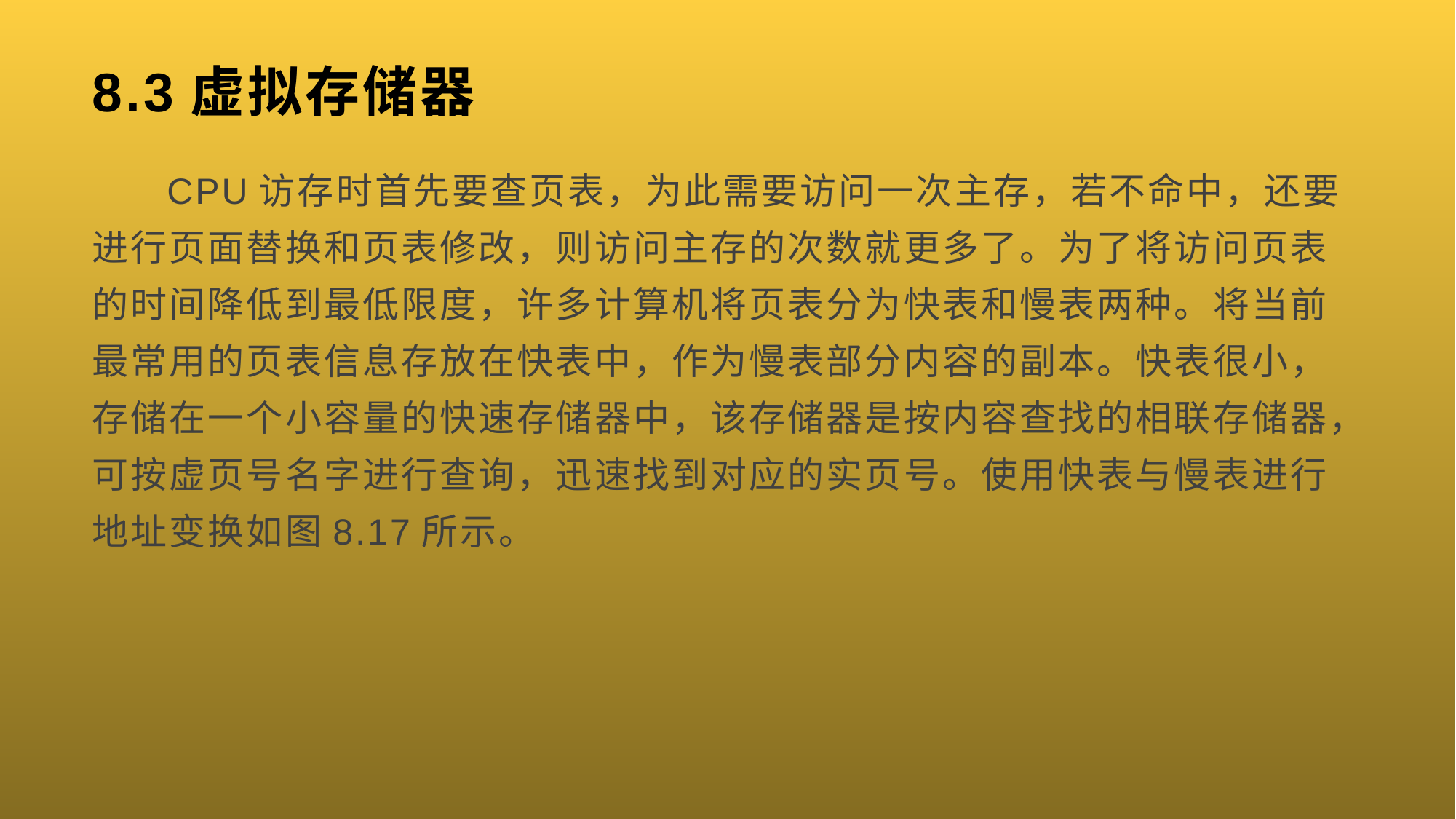

# 8.3虚拟存储器
      CPU访存时首先要查页表，为此需要访问一次主存，若不命中，还要进行页面替换和页表修改，则访问主存的次数就更多了。为了将访问页表的时间降低到最低限度，许多计算机将页表分为快表和慢表两种。将当前最常用的页表信息存放在快表中，作为慢表部分内容的副本。快表很小，存储在一个小容量的快速存储器中，该存储器是按内容查找的相联存储器，可按虚页号名字进行查询，迅速找到对应的实页号。使用快表与慢表进行地址变换如图8.17所示。